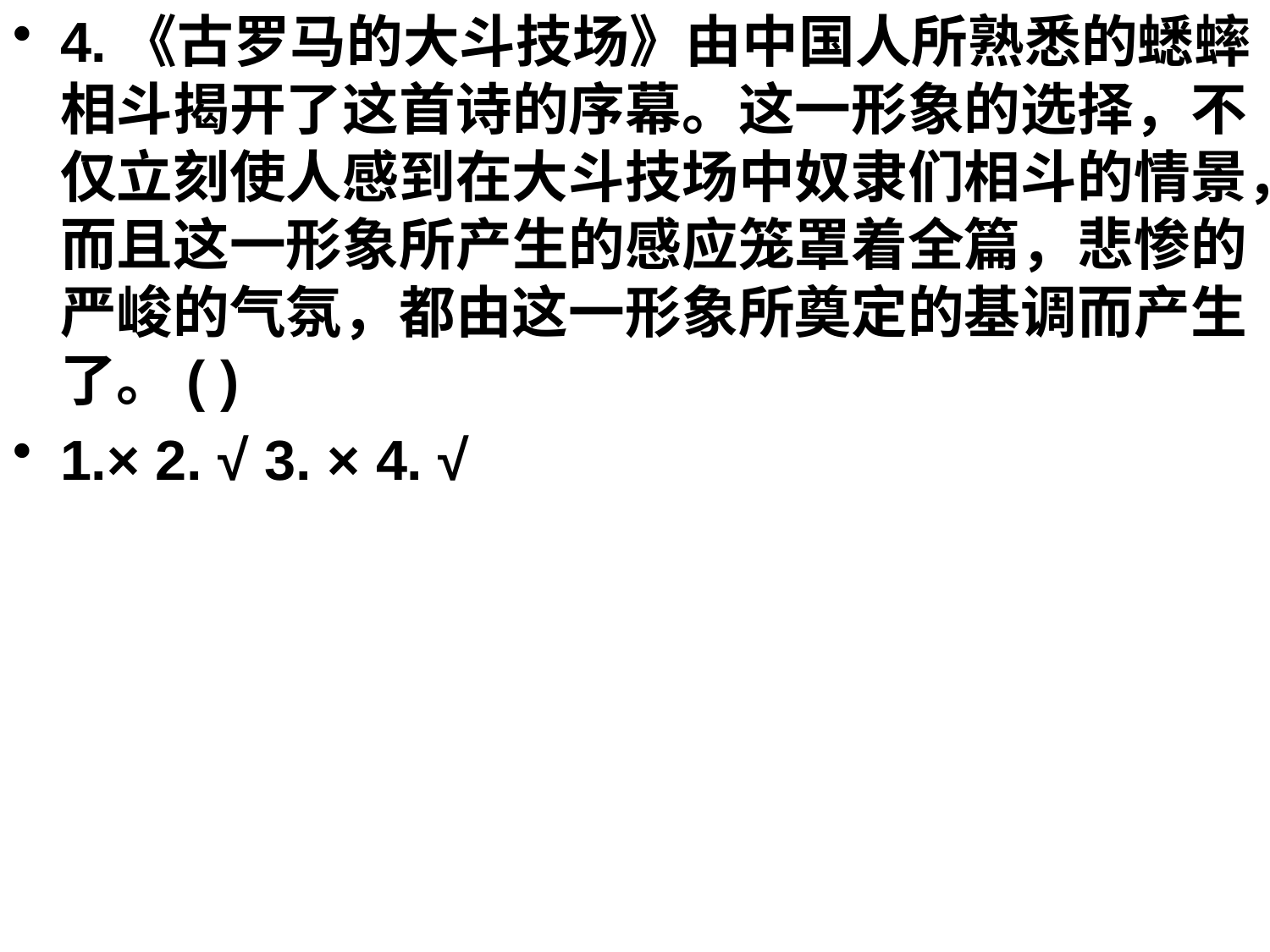

4.《古罗马的大斗技场》由中国人所熟悉的蟋蟀相斗揭开了这首诗的序幕。这一形象的选择，不仅立刻使人感到在大斗技场中奴隶们相斗的情景，而且这一形象所产生的感应笼罩着全篇，悲惨的严峻的气氛，都由这一形象所奠定的基调而产生了。( )
1.× 2. √ 3. × 4. √